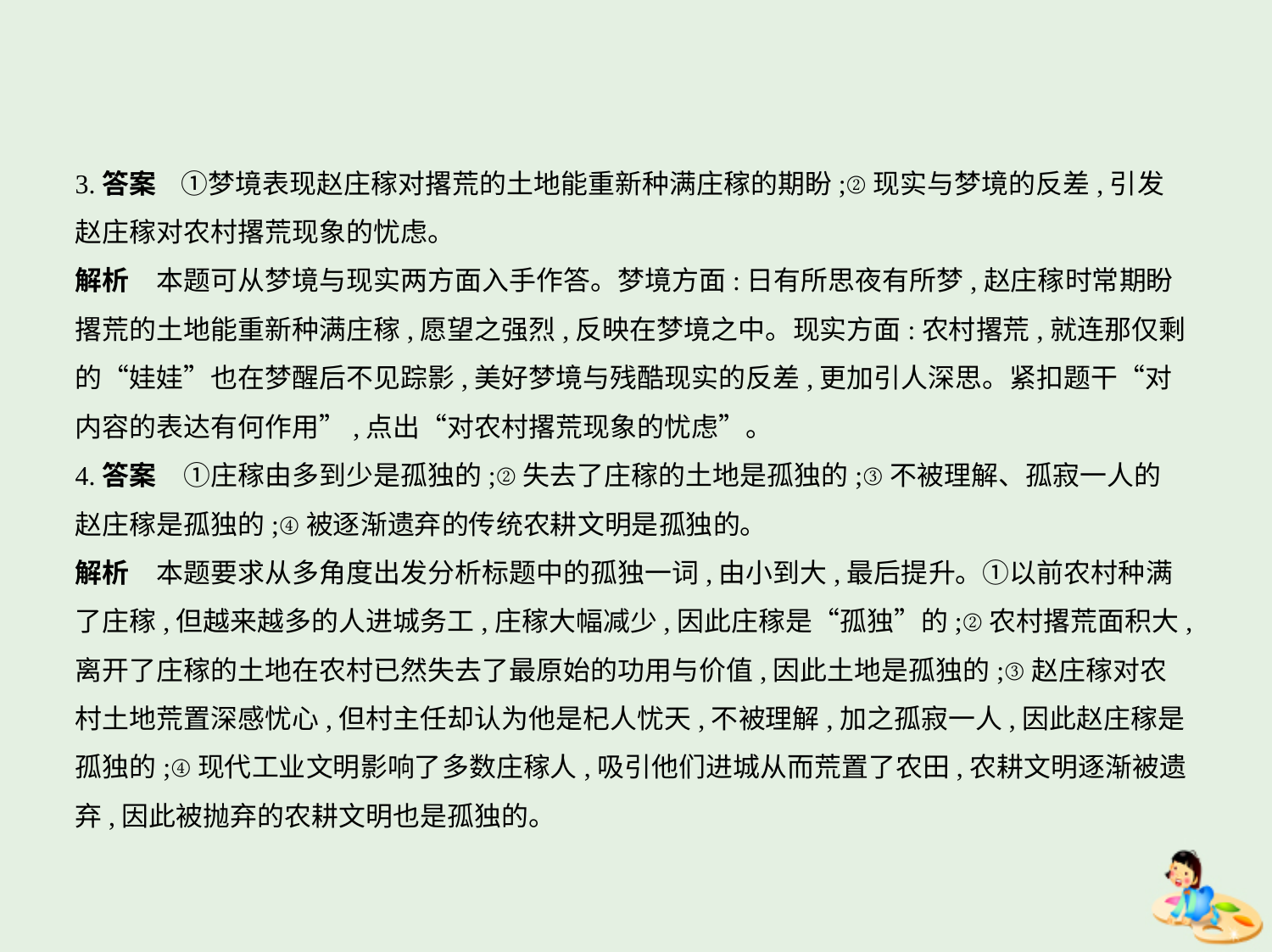

3.答案    ①梦境表现赵庄稼对撂荒的土地能重新种满庄稼的期盼;②现实与梦境的反差,引发
赵庄稼对农村撂荒现象的忧虑。
解析　本题可从梦境与现实两方面入手作答。梦境方面:日有所思夜有所梦,赵庄稼时常期盼
撂荒的土地能重新种满庄稼,愿望之强烈,反映在梦境之中。现实方面:农村撂荒,就连那仅剩
的“娃娃”也在梦醒后不见踪影,美好梦境与残酷现实的反差,更加引人深思。紧扣题干“对
内容的表达有何作用”,点出“对农村撂荒现象的忧虑”。
4.答案　①庄稼由多到少是孤独的;②失去了庄稼的土地是孤独的;③不被理解、孤寂一人的
赵庄稼是孤独的;④被逐渐遗弃的传统农耕文明是孤独的。
解析　本题要求从多角度出发分析标题中的孤独一词,由小到大,最后提升。①以前农村种满
了庄稼,但越来越多的人进城务工,庄稼大幅减少,因此庄稼是“孤独”的;②农村撂荒面积大,
离开了庄稼的土地在农村已然失去了最原始的功用与价值,因此土地是孤独的;③赵庄稼对农
村土地荒置深感忧心,但村主任却认为他是杞人忧天,不被理解,加之孤寂一人,因此赵庄稼是
孤独的;④现代工业文明影响了多数庄稼人,吸引他们进城从而荒置了农田,农耕文明逐渐被遗
弃,因此被抛弃的农耕文明也是孤独的。